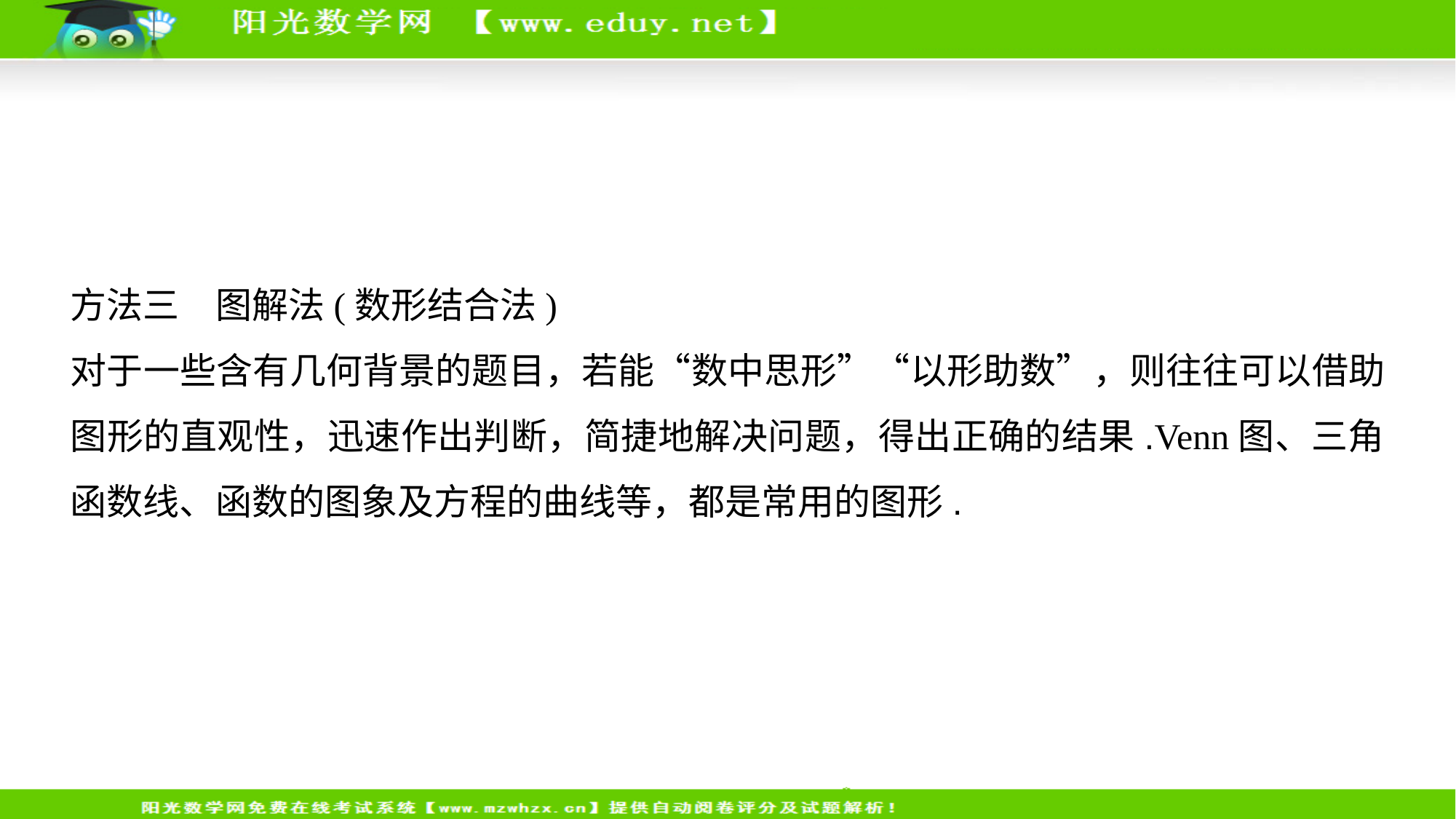

方法三　图解法(数形结合法)
对于一些含有几何背景的题目，若能“数中思形”“以形助数”，则往往可以借助图形的直观性，迅速作出判断，简捷地解决问题，得出正确的结果.Venn图、三角函数线、函数的图象及方程的曲线等，都是常用的图形.